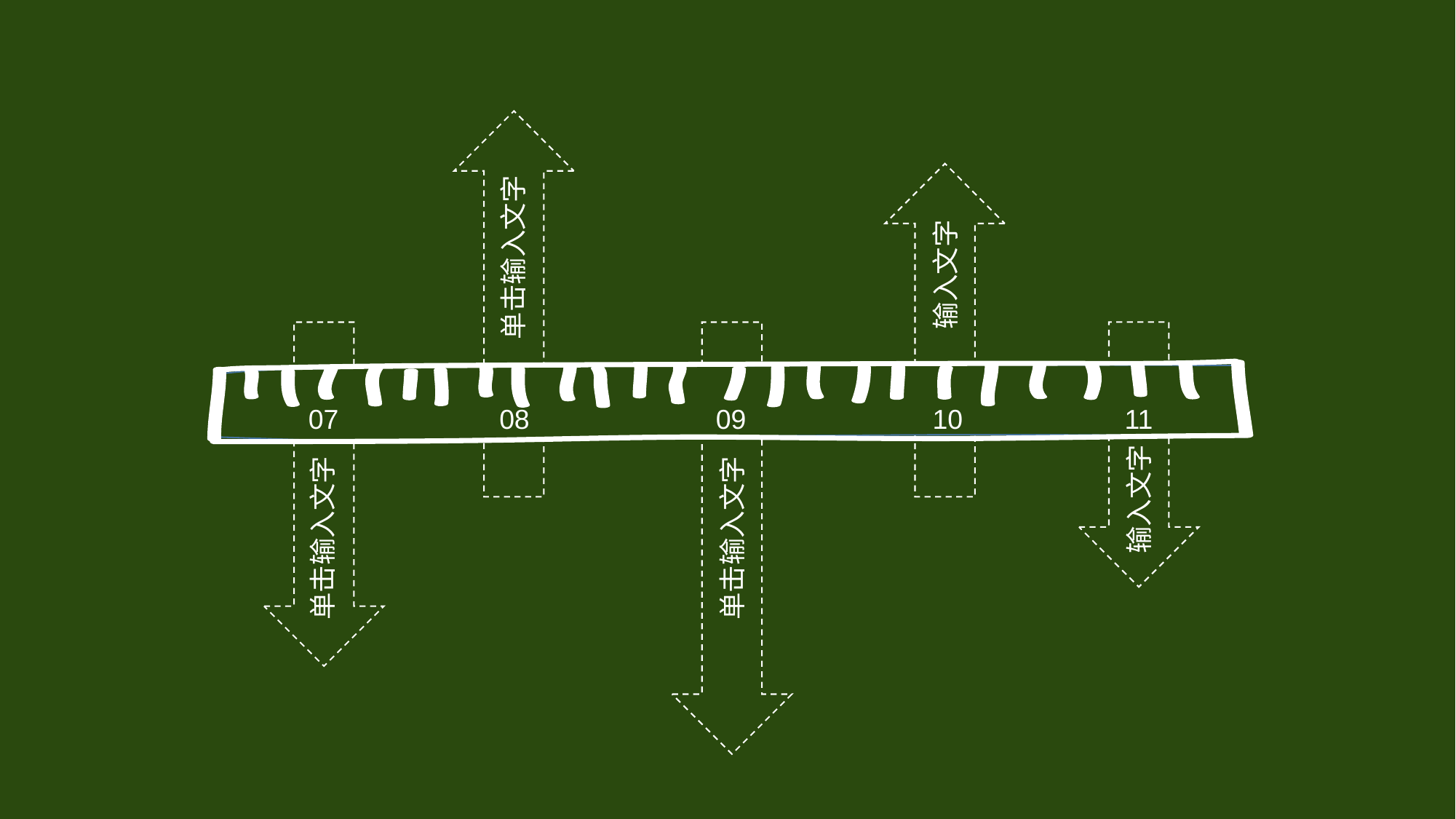

单击输入文字
输入文字

07
08
09
10
11
输入文字
单击输入文字
单击输入文字